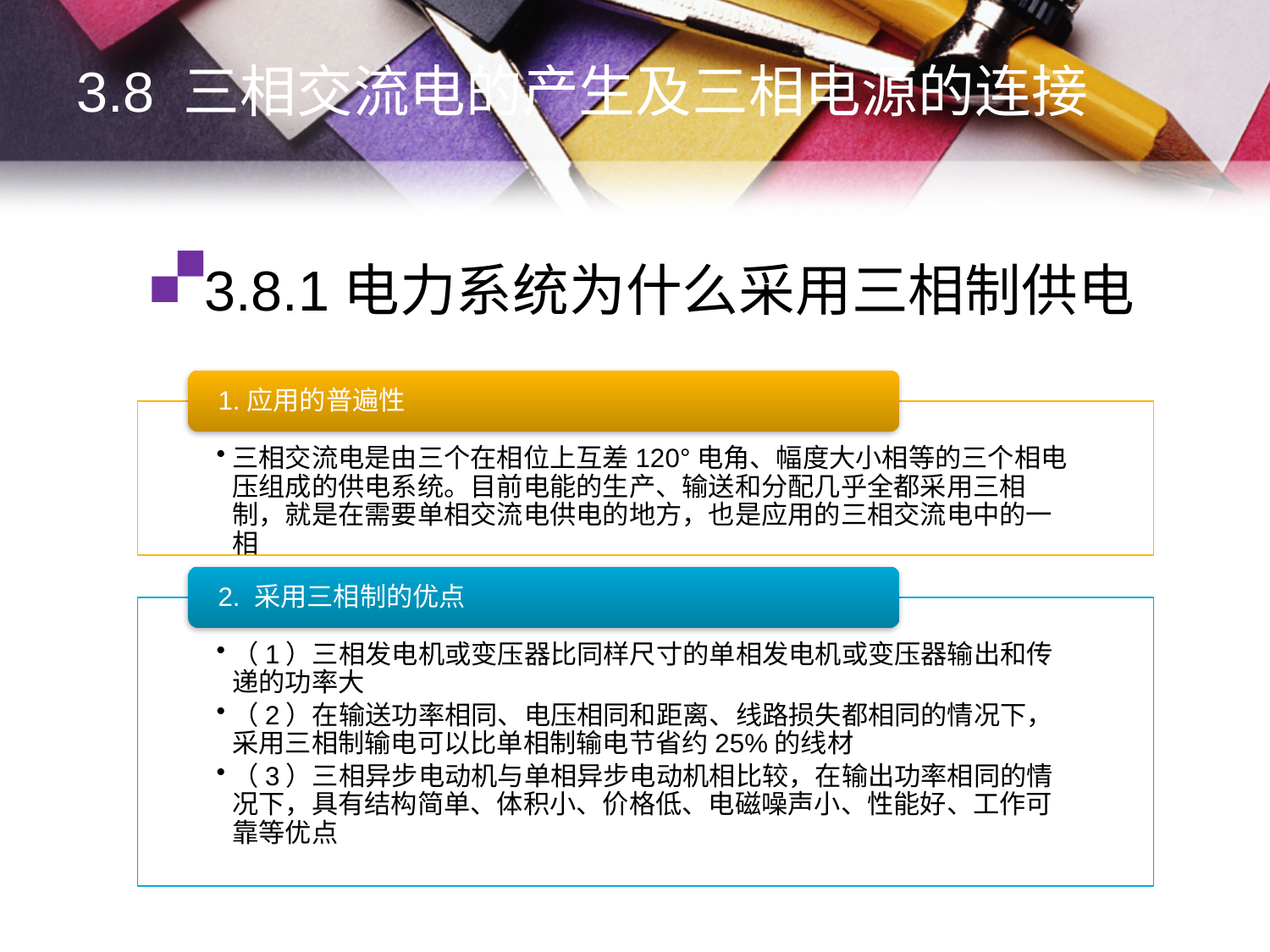

3.8 三相交流电的产生及三相电源的连接
# 3.8.1电力系统为什么采用三相制供电
三相交流电是由三个在相位上互差120°电角、幅度大小相等的三个相电压组成的供电系统。目前电能的生产、输送和分配几乎全都采用三相制，就是在需要单相交流电供电的地方，也是应用的三相交流电中的一相
1.应用的普遍性
（1）三相发电机或变压器比同样尺寸的单相发电机或变压器输出和传递的功率大
（2）在输送功率相同、电压相同和距离、线路损失都相同的情况下，采用三相制输电可以比单相制输电节省约25%的线材
（3）三相异步电动机与单相异步电动机相比较，在输出功率相同的情况下，具有结构简单、体积小、价格低、电磁噪声小、性能好、工作可靠等优点
2. 采用三相制的优点